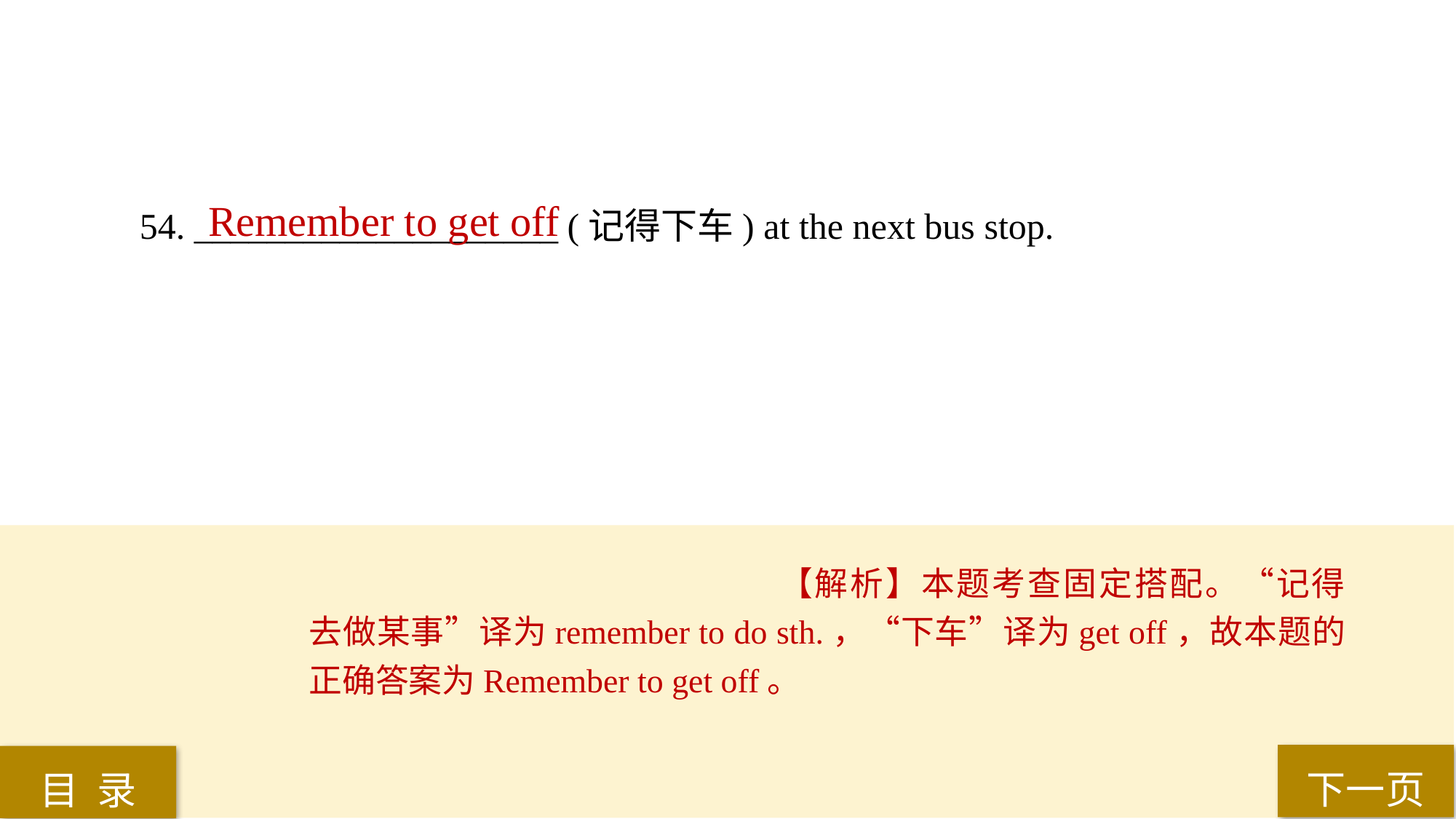

Remember to get off
54. ____________________ (记得下车) at the next bus stop.
【解析】本题考查固定搭配。“记得去做某事”译为remember to do sth.，“下车”译为get off，故本题的正确答案为Remember to get off。